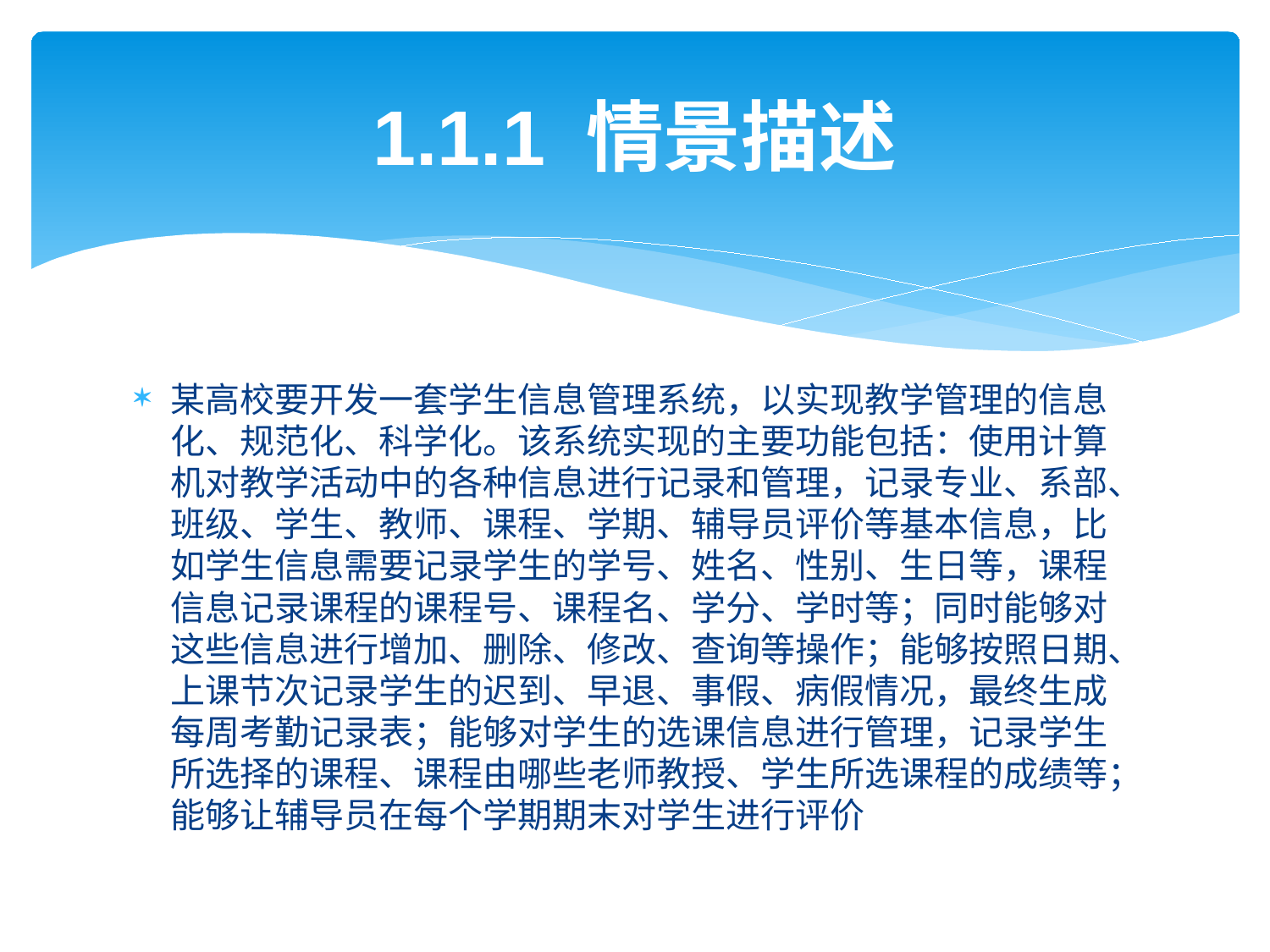

# 1.1.1 情景描述
某高校要开发一套学生信息管理系统，以实现教学管理的信息化、规范化、科学化。该系统实现的主要功能包括：使用计算机对教学活动中的各种信息进行记录和管理，记录专业、系部、班级、学生、教师、课程、学期、辅导员评价等基本信息，比如学生信息需要记录学生的学号、姓名、性别、生日等，课程信息记录课程的课程号、课程名、学分、学时等；同时能够对这些信息进行增加、删除、修改、查询等操作；能够按照日期、上课节次记录学生的迟到、早退、事假、病假情况，最终生成每周考勤记录表；能够对学生的选课信息进行管理，记录学生所选择的课程、课程由哪些老师教授、学生所选课程的成绩等；能够让辅导员在每个学期期末对学生进行评价